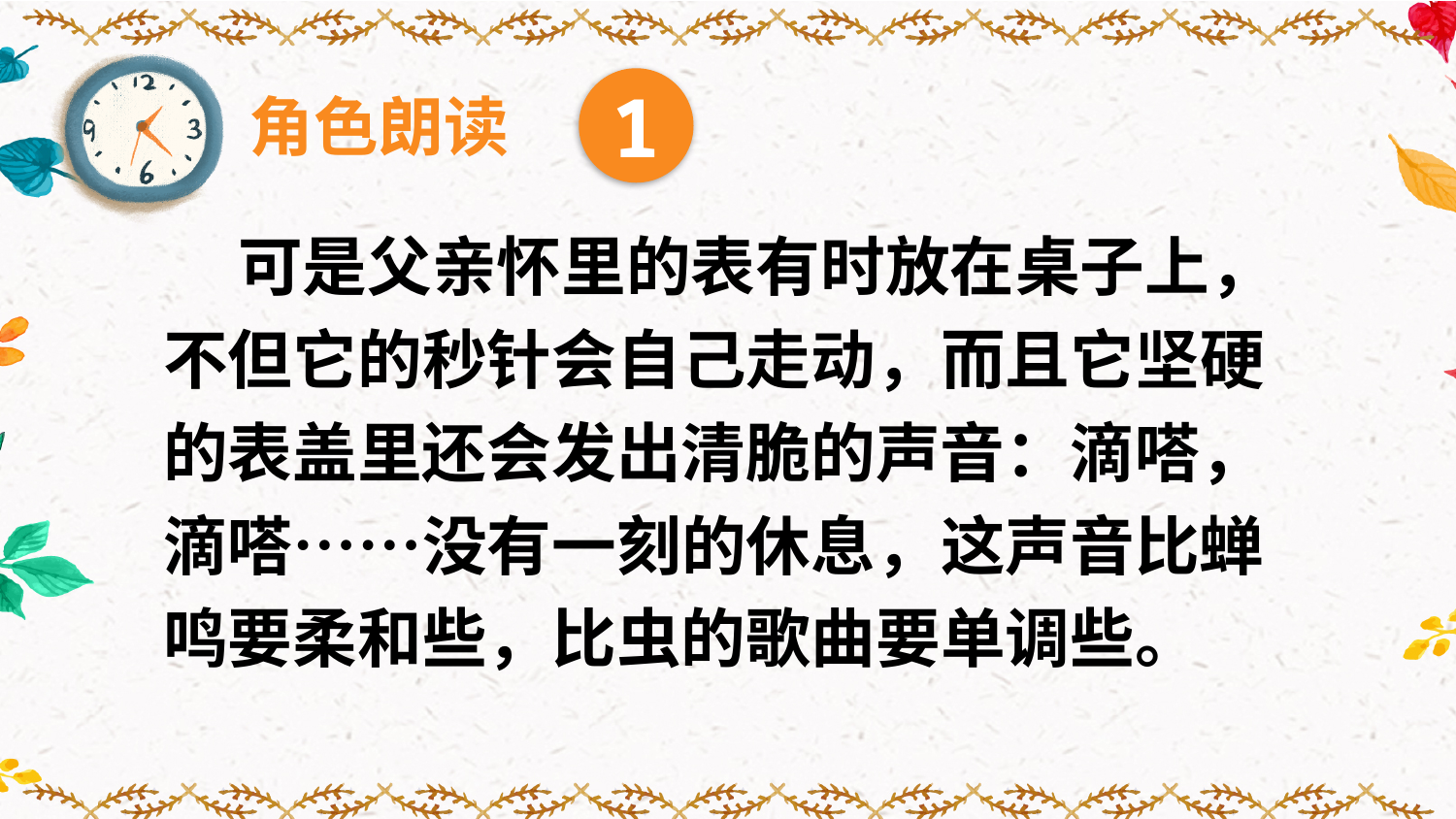

1
角色朗读
    可是父亲怀里的表有时放在桌子上，不但它的秒针会自己走动，而且它坚硬的表盖里还会发出清脆的声音：滴嗒，滴嗒……没有一刻的休息，这声音比蝉鸣要柔和些，比虫的歌曲要单调些。